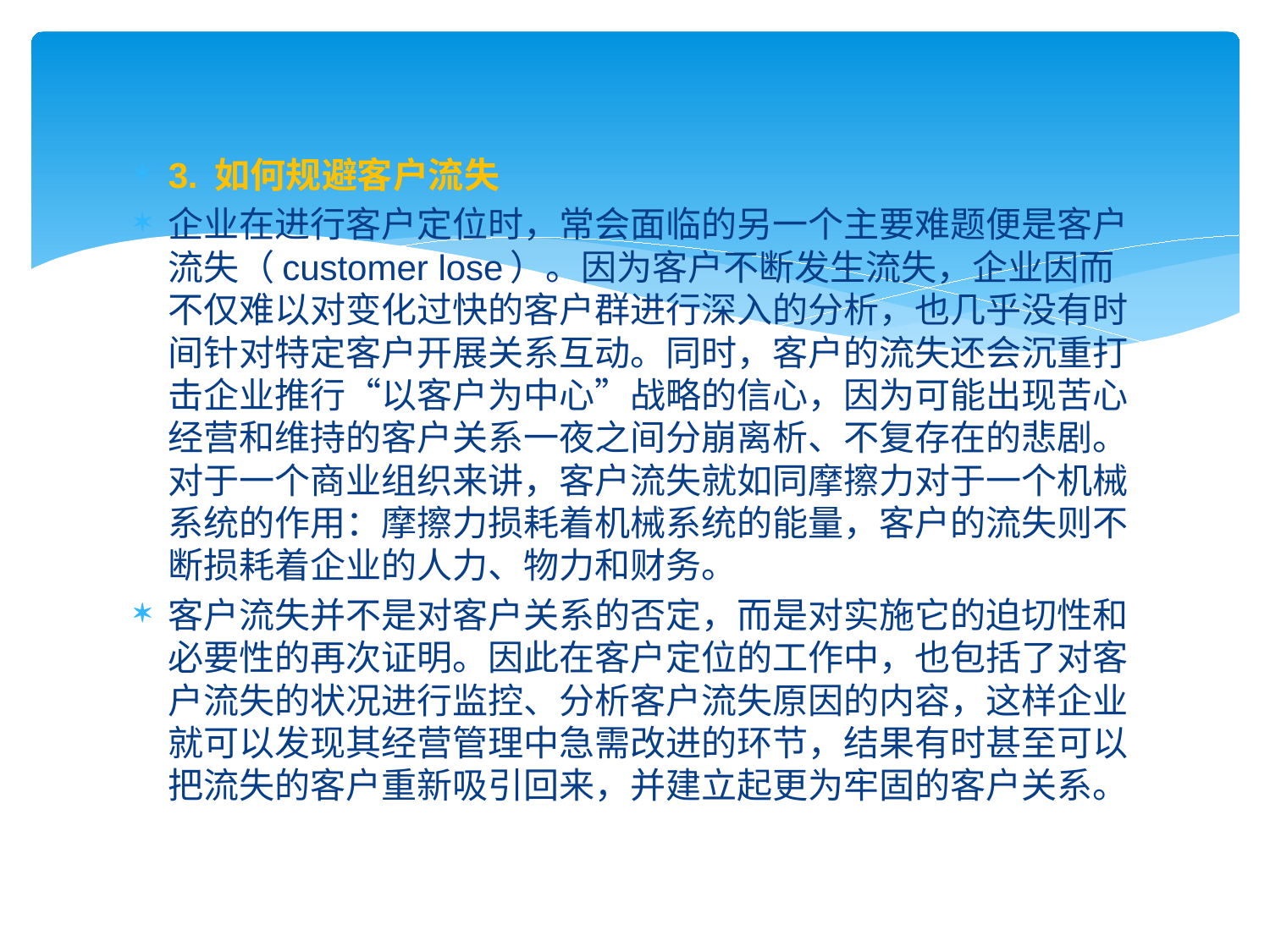

3. 如何规避客户流失
企业在进行客户定位时，常会面临的另一个主要难题便是客户流失（customer lose）。因为客户不断发生流失，企业因而不仅难以对变化过快的客户群进行深入的分析，也几乎没有时间针对特定客户开展关系互动。同时，客户的流失还会沉重打击企业推行“以客户为中心”战略的信心，因为可能出现苦心经营和维持的客户关系一夜之间分崩离析、不复存在的悲剧。对于一个商业组织来讲，客户流失就如同摩擦力对于一个机械系统的作用：摩擦力损耗着机械系统的能量，客户的流失则不断损耗着企业的人力、物力和财务。
客户流失并不是对客户关系的否定，而是对实施它的迫切性和必要性的再次证明。因此在客户定位的工作中，也包括了对客户流失的状况进行监控、分析客户流失原因的内容，这样企业就可以发现其经营管理中急需改进的环节，结果有时甚至可以把流失的客户重新吸引回来，并建立起更为牢固的客户关系。